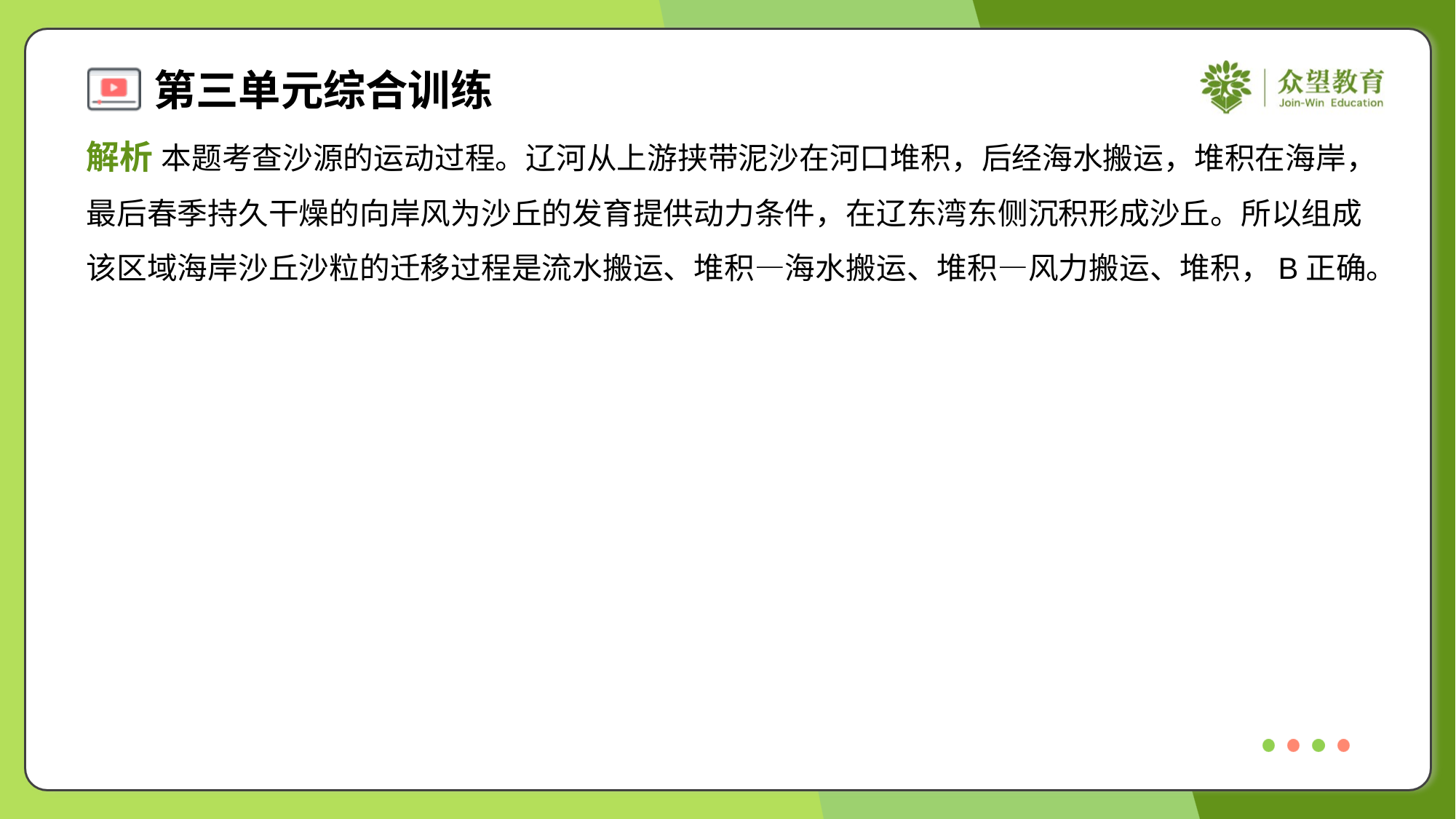

解析 本题考查沙源的运动过程。辽河从上游挟带泥沙在河口堆积，后经海水搬运，堆积在海岸，
最后春季持久干燥的向岸风为沙丘的发育提供动力条件，在辽东湾东侧沉积形成沙丘。所以组成
该区域海岸沙丘沙粒的迁移过程是流水搬运、堆积—海水搬运、堆积—风力搬运、堆积，B正确。